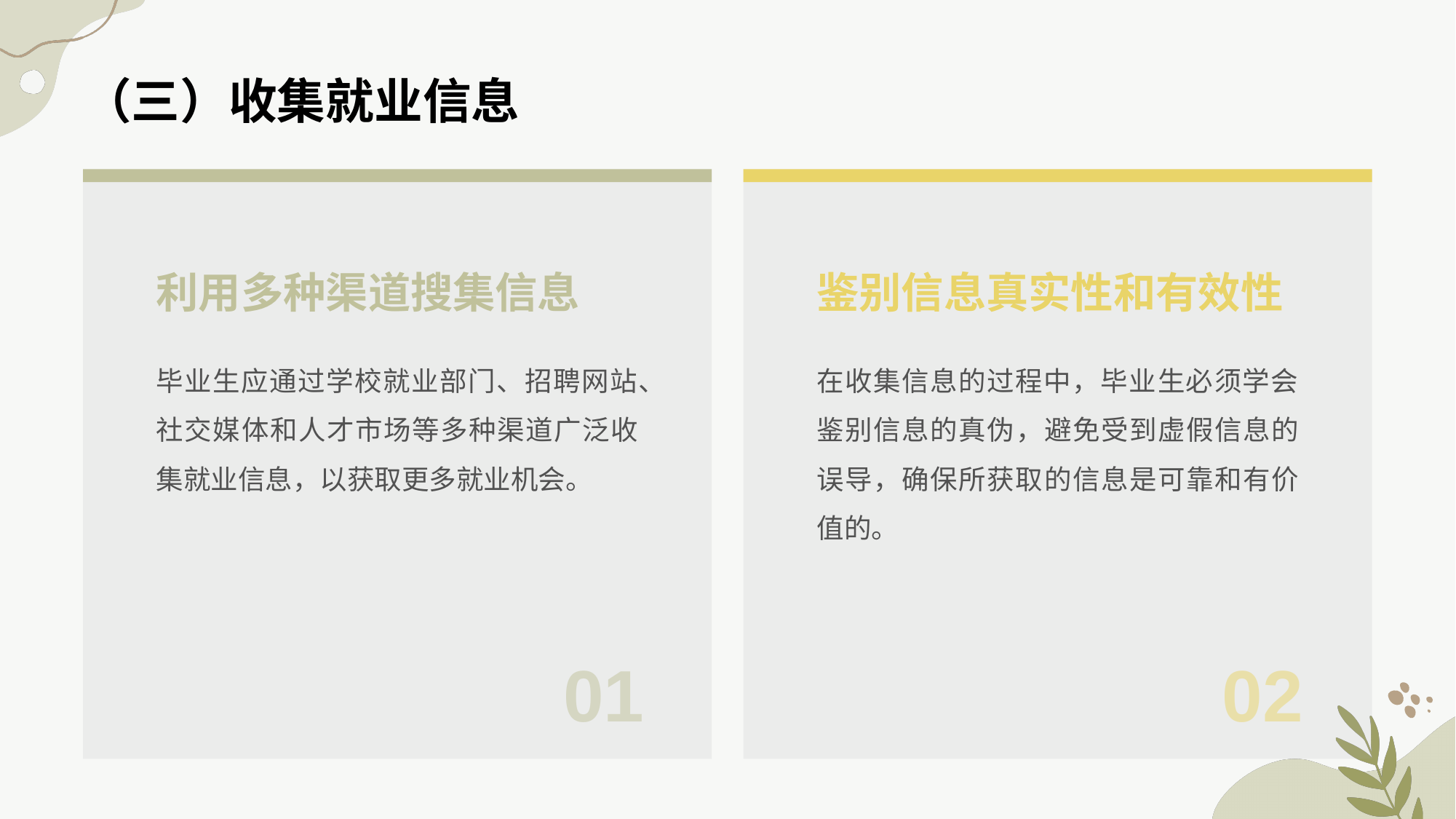

# （三）收集就业信息

利用多种渠道搜集信息
鉴别信息真实性和有效性
毕业生应通过学校就业部门、招聘网站、社交媒体和人才市场等多种渠道广泛收集就业信息，以获取更多就业机会。
在收集信息的过程中，毕业生必须学会鉴别信息的真伪，避免受到虚假信息的误导，确保所获取的信息是可靠和有价值的。
01
02